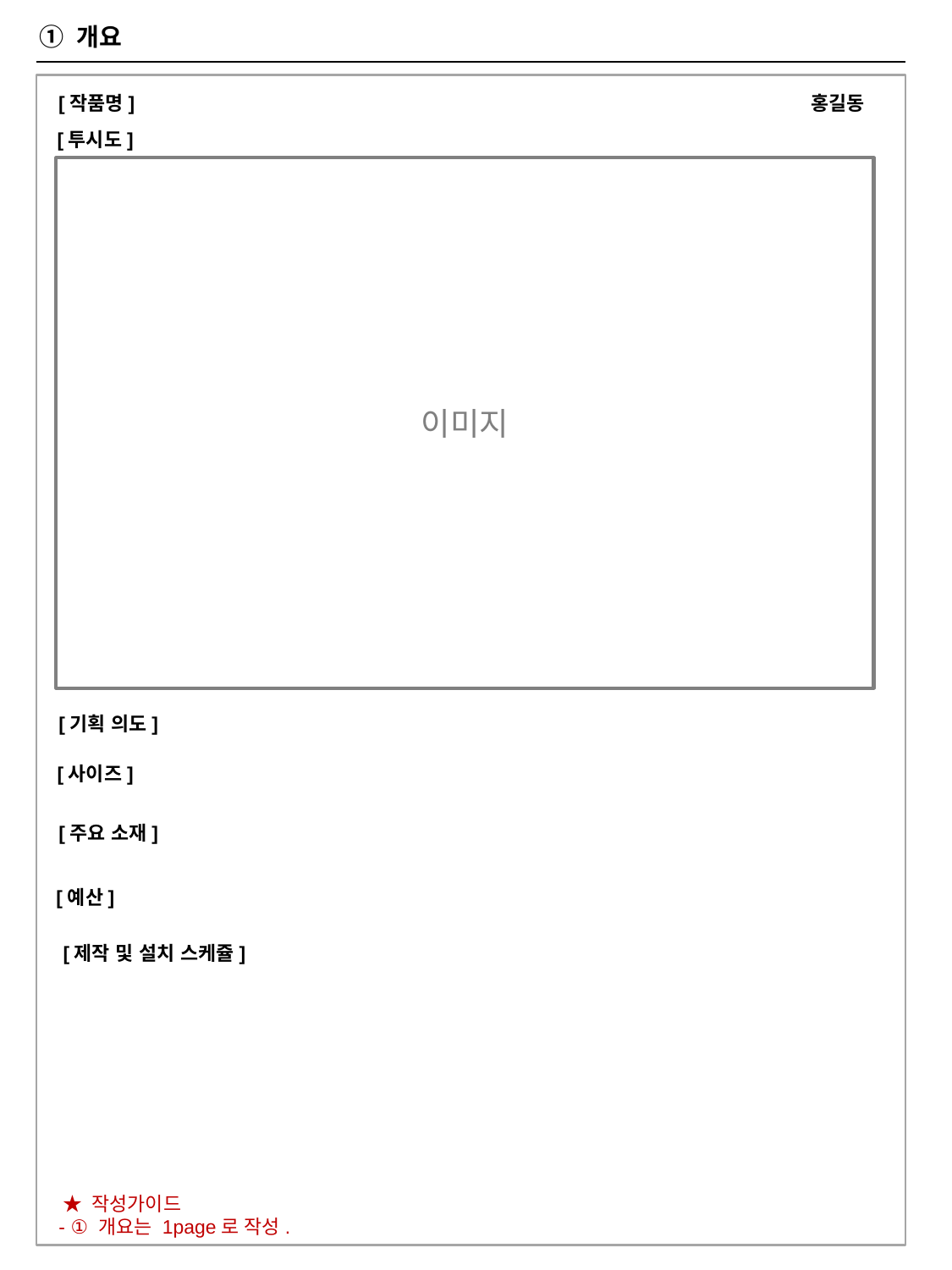

① 개요

[작품명]
홍길동
[투시도]
이미지
[기획 의도]
[사이즈]
[주요 소재]
[예산]
[제작 및 설치 스케쥴]
 ★ 작성가이드
- ① 개요는 1page로 작성.